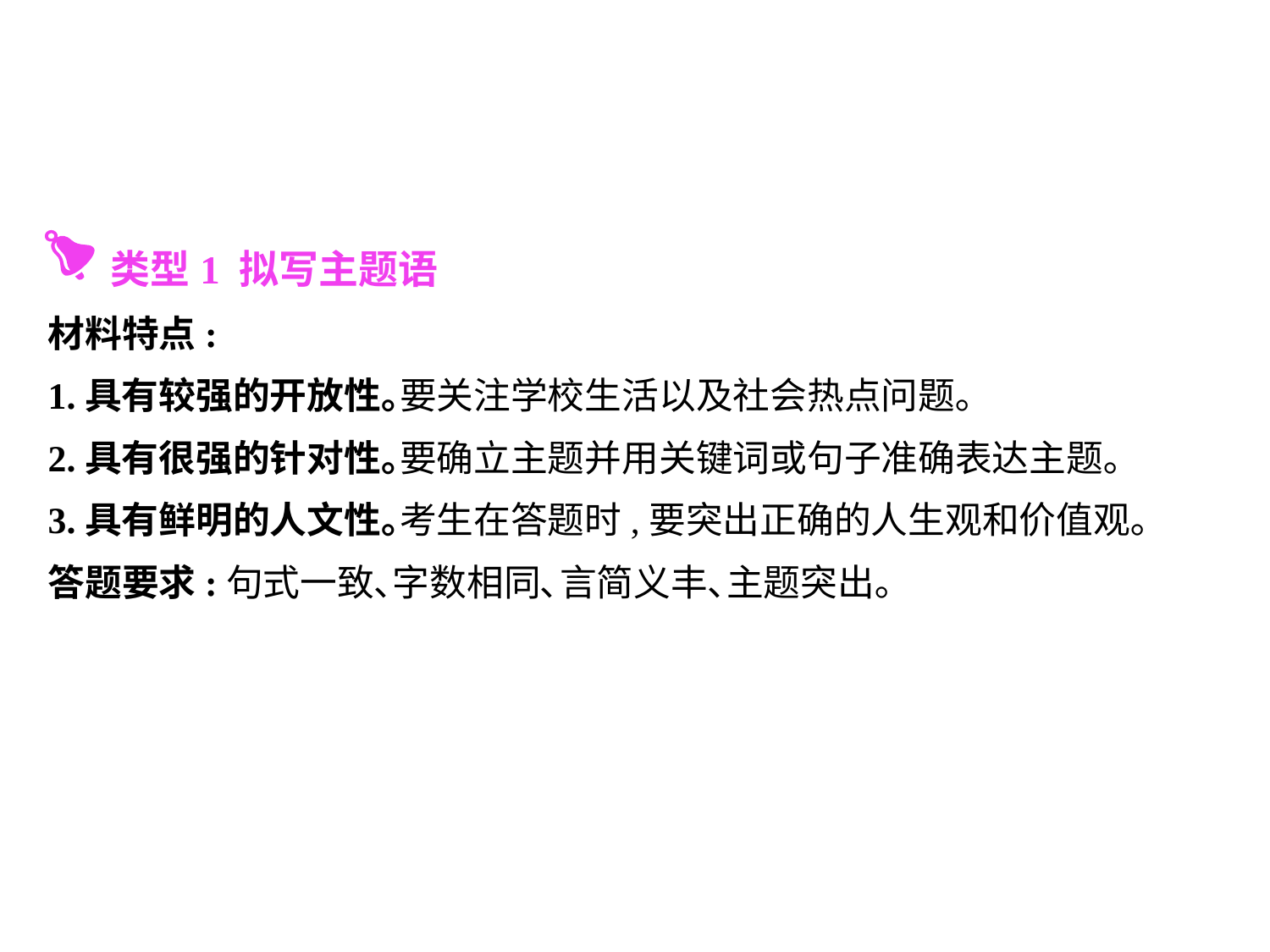

类型1 拟写主题语

材料特点:
1.具有较强的开放性｡要关注学校生活以及社会热点问题｡
2.具有很强的针对性｡要确立主题并用关键词或句子准确表达主题｡
3.具有鲜明的人文性｡考生在答题时,要突出正确的人生观和价值观｡
答题要求:句式一致､字数相同､言简义丰､主题突出｡